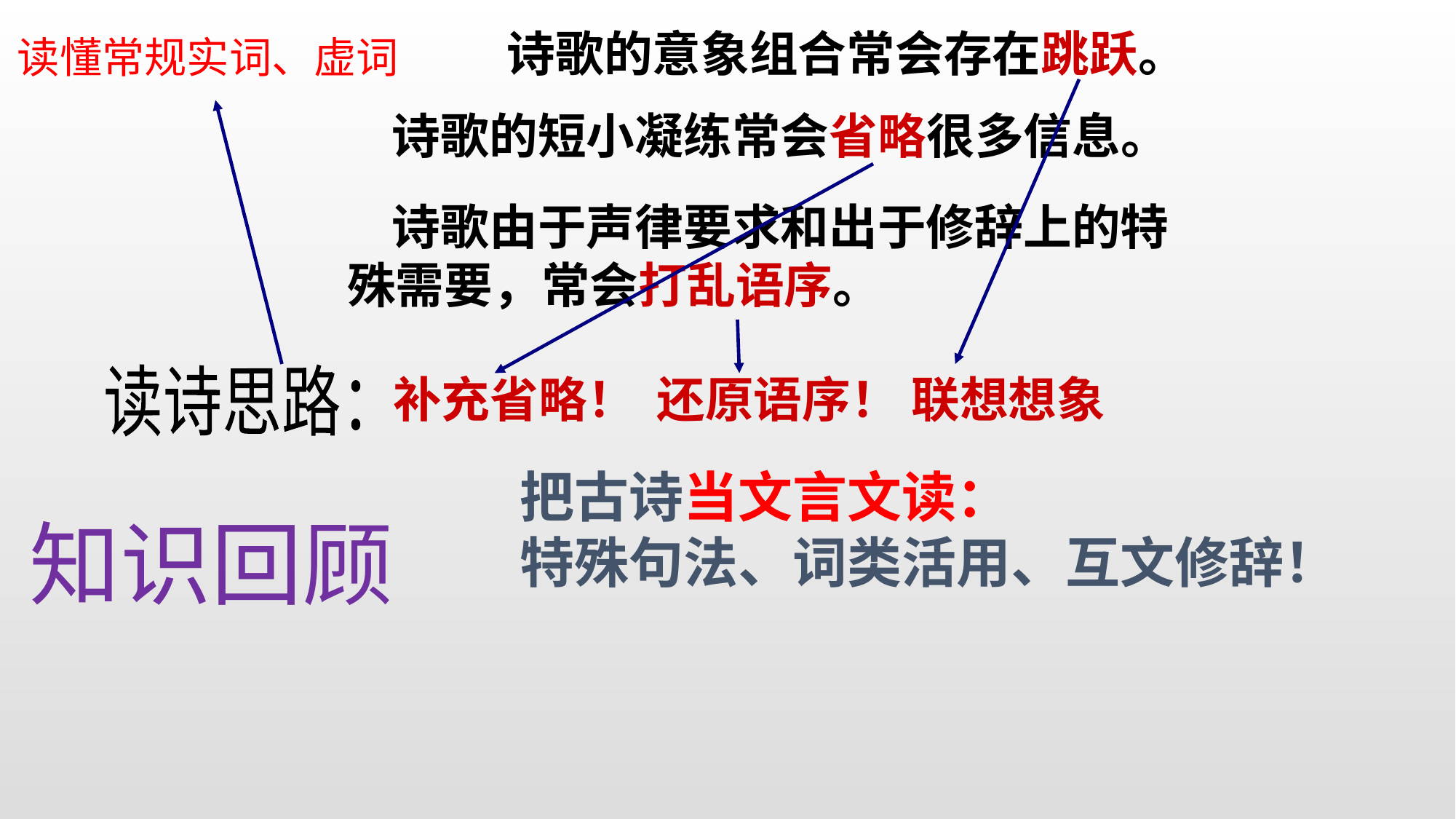

诗歌的意象组合常会存在跳跃。
读懂常规实词、虚词

   诗歌的短小凝练常会省略很多信息。

   诗歌由于声律要求和出于修辞上的特殊需要，常会打乱语序。

读诗思路：
补充省略！
还原语序！
联想想象
把古诗当文言文读：
特殊句法、词类活用、互文修辞！

知识回顾